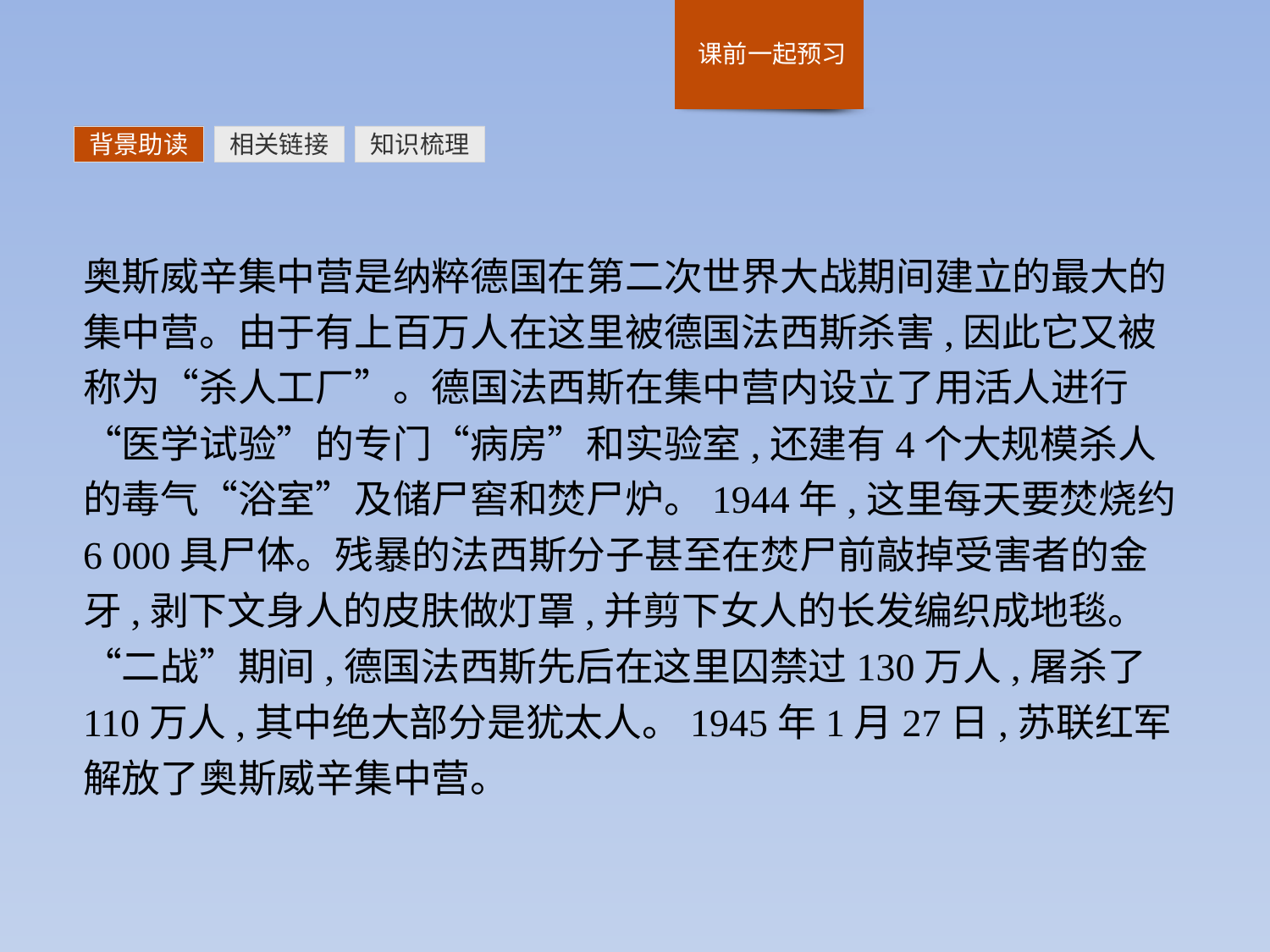

背景助读
相关链接
知识梳理
奥斯威辛集中营是纳粹德国在第二次世界大战期间建立的最大的集中营。由于有上百万人在这里被德国法西斯杀害,因此它又被称为“杀人工厂”。德国法西斯在集中营内设立了用活人进行“医学试验”的专门“病房”和实验室,还建有4个大规模杀人的毒气“浴室”及储尸窖和焚尸炉。1944年,这里每天要焚烧约6 000具尸体。残暴的法西斯分子甚至在焚尸前敲掉受害者的金牙,剥下文身人的皮肤做灯罩,并剪下女人的长发编织成地毯。“二战”期间,德国法西斯先后在这里囚禁过130万人,屠杀了110万人,其中绝大部分是犹太人。1945年1月27日,苏联红军解放了奥斯威辛集中营。